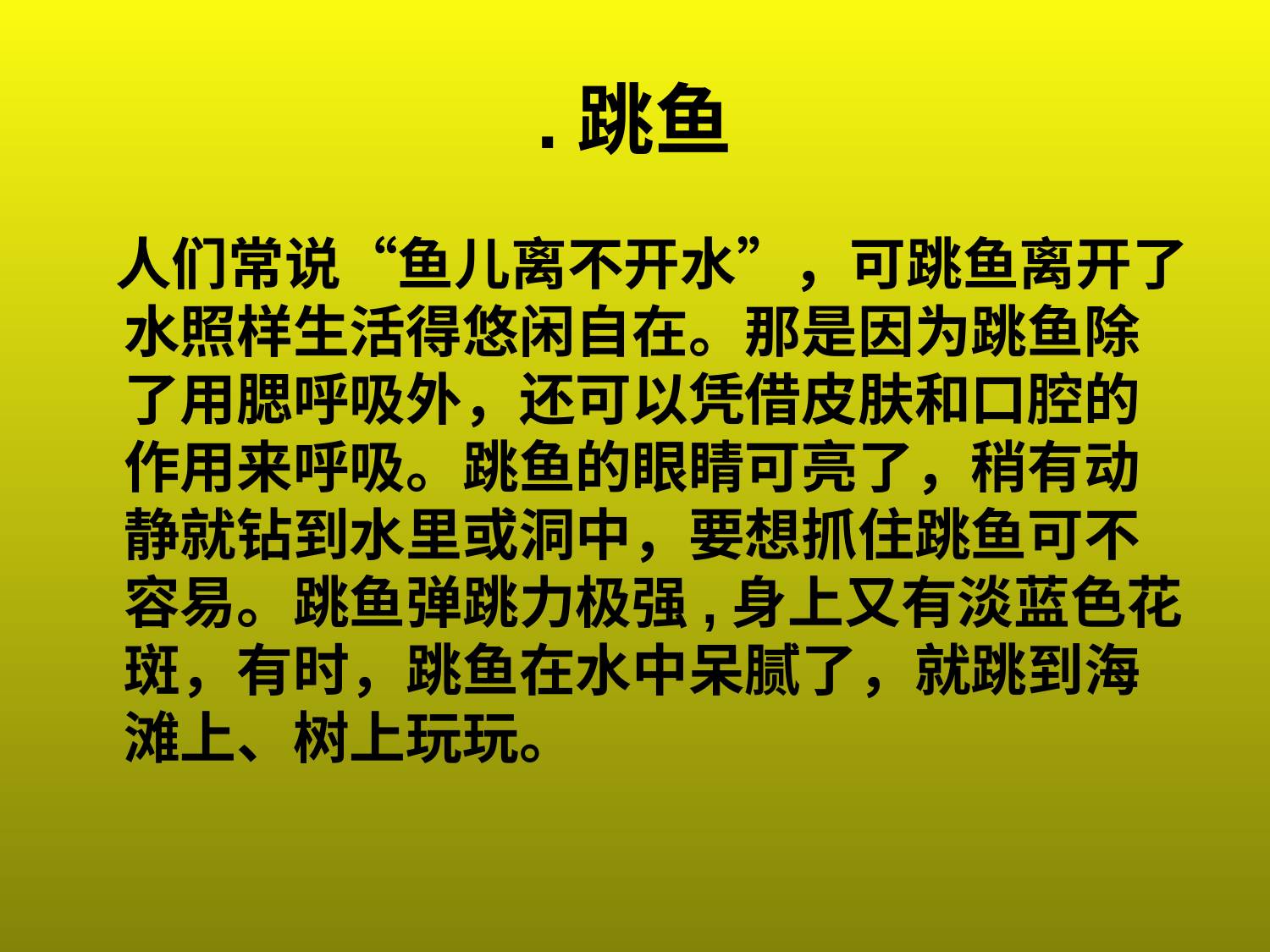

# .跳鱼
  人们常说“鱼儿离不开水”，可跳鱼离开了水照样生活得悠闲自在。那是因为跳鱼除了用腮呼吸外，还可以凭借皮肤和口腔的作用来呼吸。跳鱼的眼睛可亮了，稍有动静就钻到水里或洞中，要想抓住跳鱼可不容易。跳鱼弹跳力极强,身上又有淡蓝色花斑，有时，跳鱼在水中呆腻了，就跳到海滩上、树上玩玩。